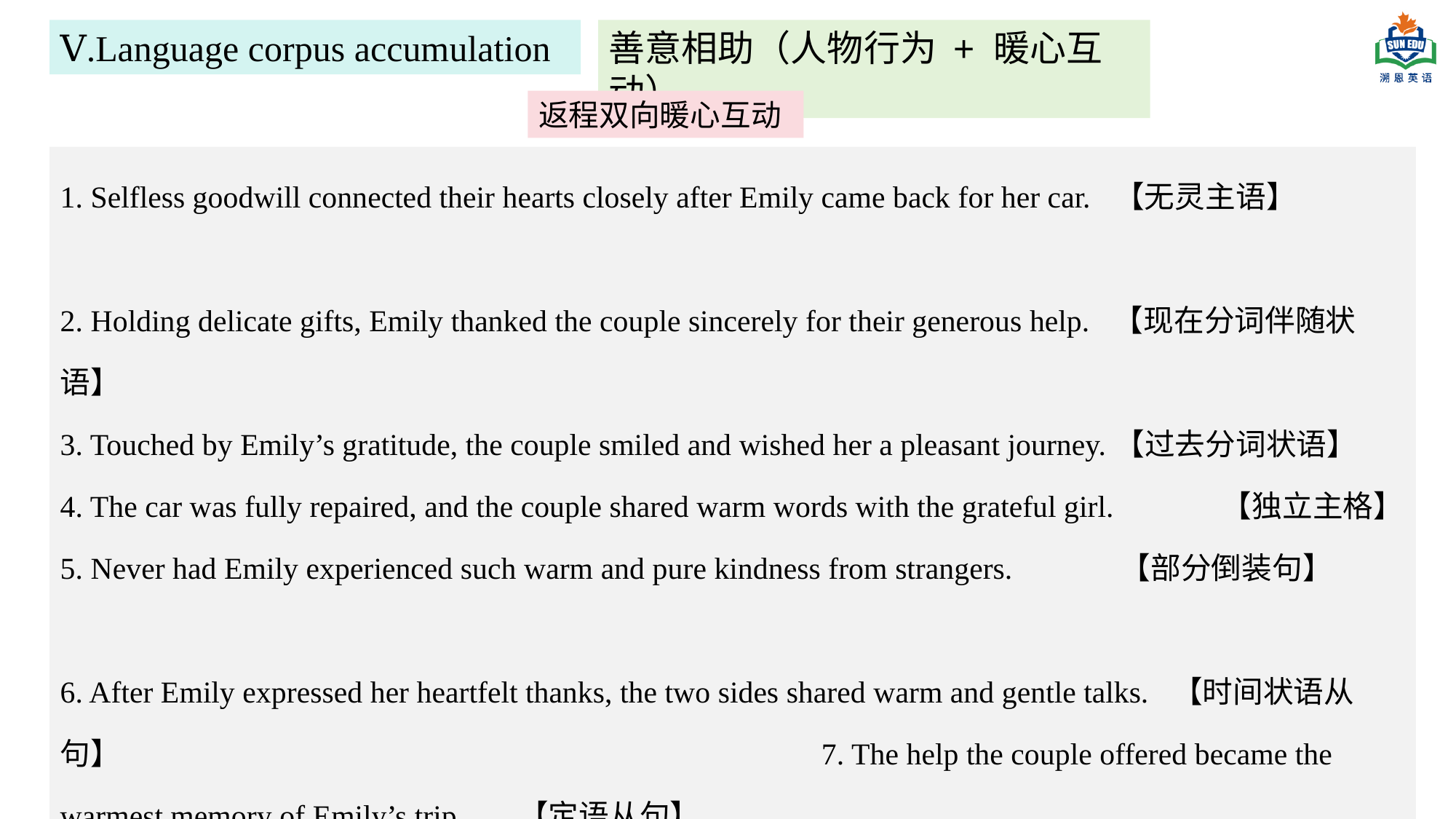

Ⅴ.Language corpus accumulation
善意相助（人物行为 + 暖心互动）
返程双向暖心互动
1. Selfless goodwill connected their hearts closely after Emily came back for her car.  【无灵主语】
2. Holding delicate gifts, Emily thanked the couple sincerely for their generous help.  【现在分词伴随状语】
3. Touched by Emily’s gratitude, the couple smiled and wished her a pleasant journey.【过去分词状语】
4. The car was fully repaired, and the couple shared warm words with the grateful girl.             【独立主格】
5. Never had Emily experienced such warm and pure kindness from strangers.             【部分倒装句】
6. After Emily expressed her heartfelt thanks, the two sides shared warm and gentle talks.  【时间状语从句】                                                                                                       7. The help the couple offered became the warmest memory of Emily’s trip.      【定语从句】
8. Given the terrible weather, the kind couple offered to drive her to the station. 【介词短语作状语】
9.  Knowing tickets were hard to get in the storm, they helped her book one right away. 【现在分原因状语】
10. They inched cautiously along slippery roads to send Emily to her destination. 【动词不定式作目的状语】